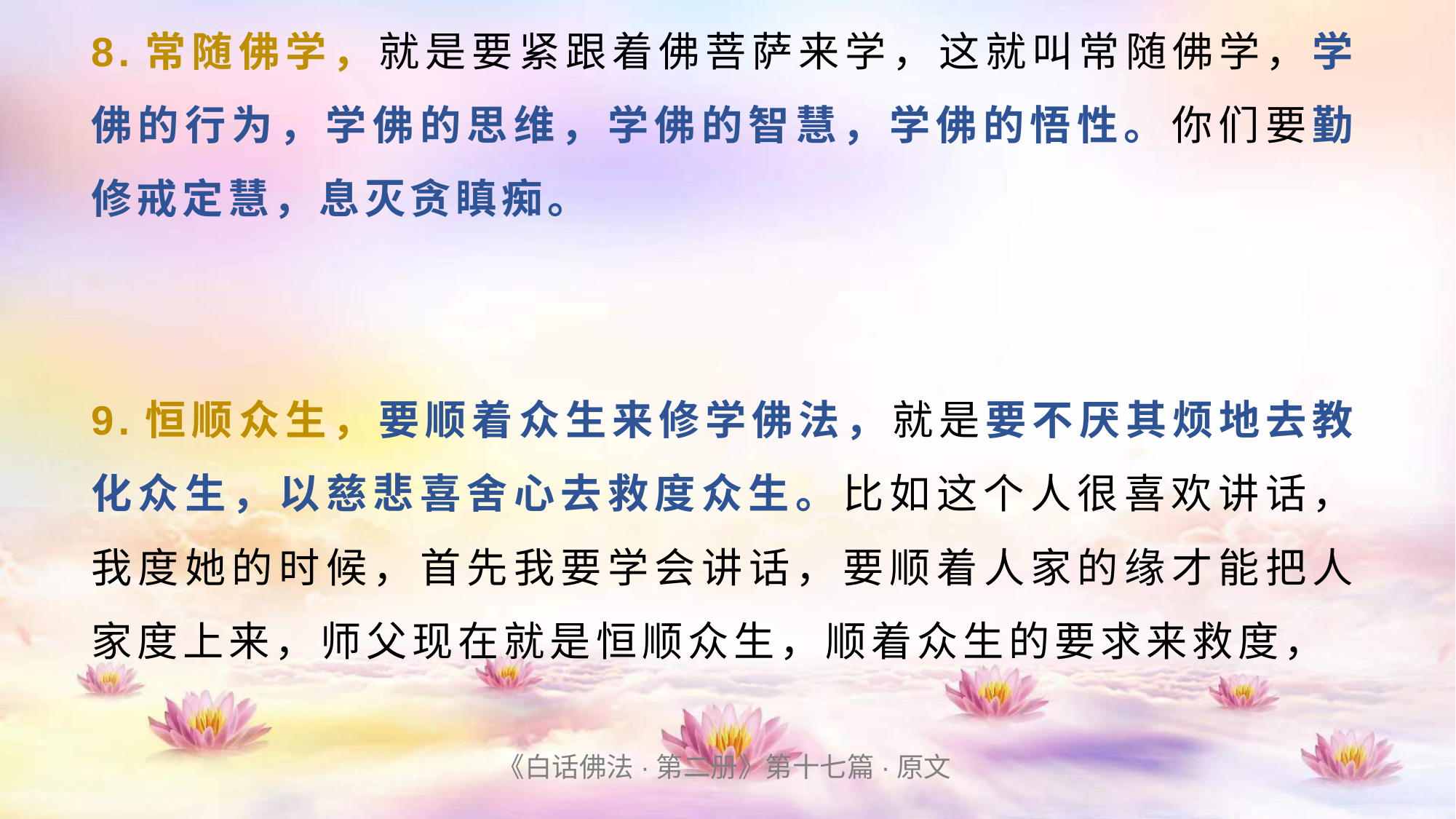

# 8.常随佛学，就是要紧跟着佛菩萨来学，这就叫常随佛学，学佛的行为，学佛的思维，学佛的智慧，学佛的悟性。你们要勤修戒定慧，息灭贪瞋痴。 9.恒顺众生，要顺着众生来修学佛法，就是要不厌其烦地去教化众生，以慈悲喜舍心去救度众生。比如这个人很喜欢讲话，我度她的时候，首先我要学会讲话，要顺着人家的缘才能把人家度上来，师父现在就是恒顺众生，顺着众生的要求来救度，
《白话佛法·第二册》第十七篇·原文